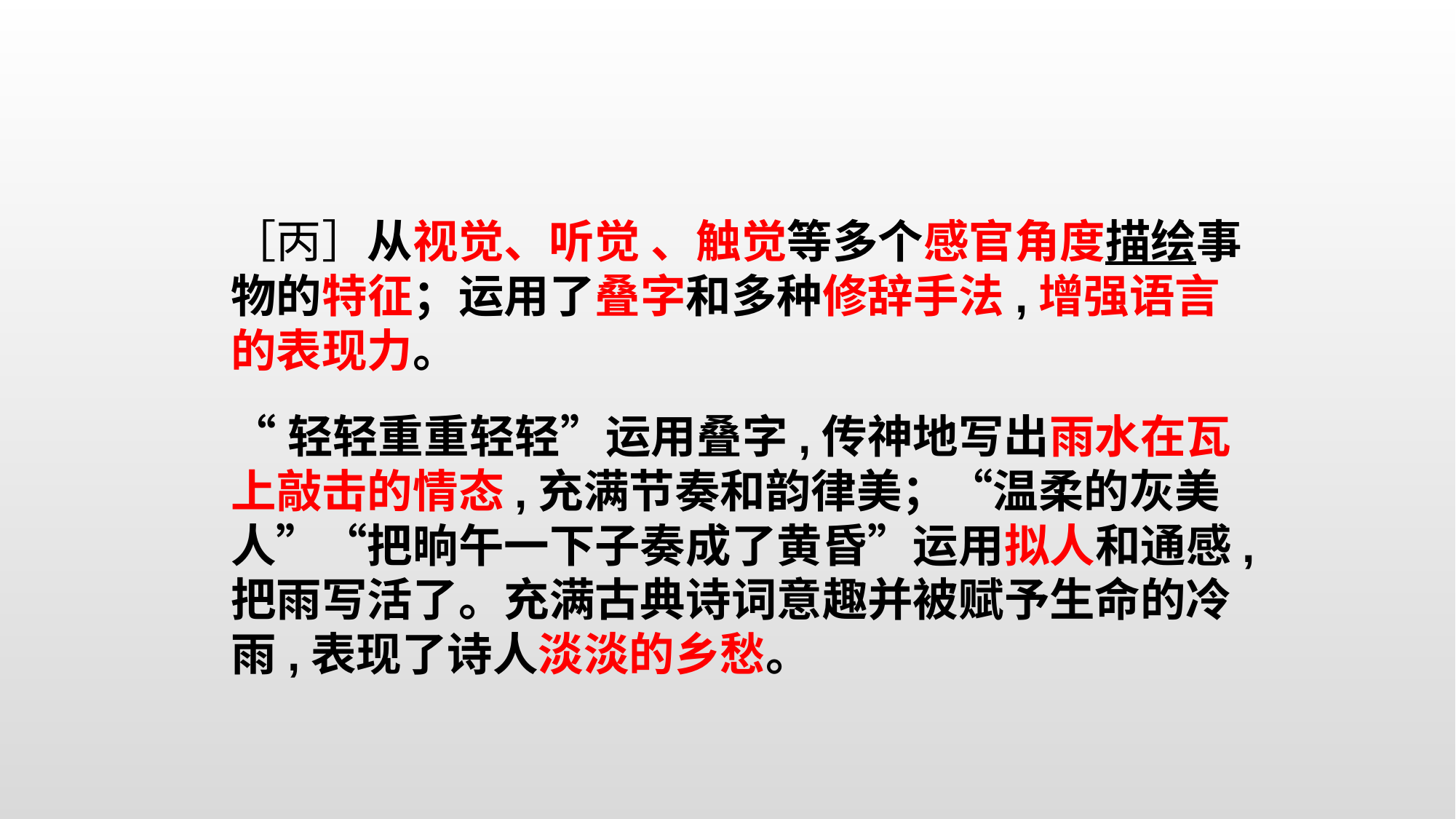

［丙］从视觉、听觉 、触觉等多个感官角度描绘事物的特征；运用了叠字和多种修辞手法,增强语言的表现力。
“轻轻重重轻轻”运用叠字,传神地写出雨水在瓦上敲击的情态,充满节奏和韵律美；“温柔的灰美人”“把晌午一下子奏成了黄昏”运用拟人和通感,把雨写活了。充满古典诗词意趣并被赋予生命的冷雨,表现了诗人淡淡的乡愁。